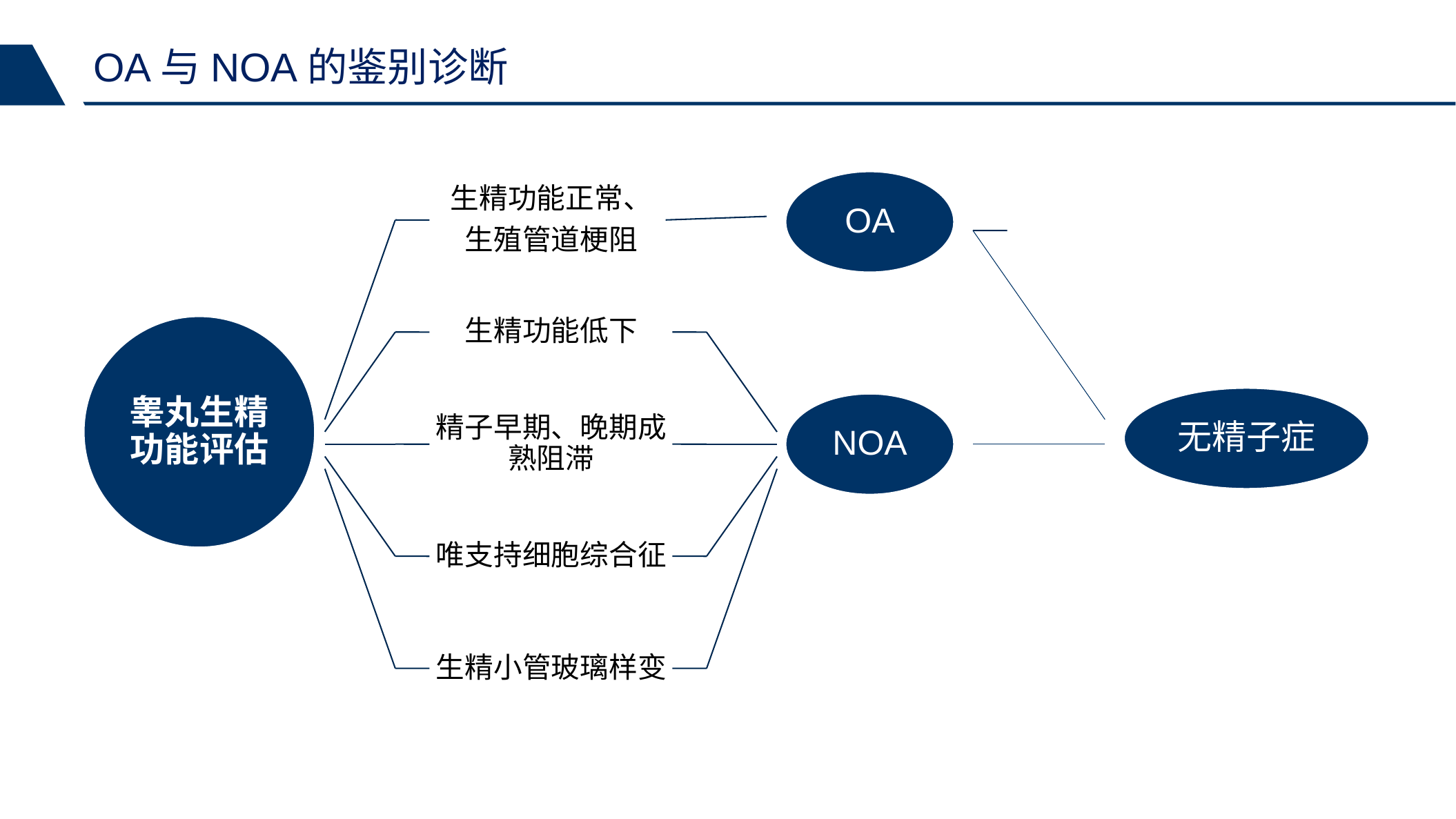

OA与NOA的鉴别诊断

生精功能正常、
生殖管道梗阻
OA

生精功能低下
睾丸生精功能评估

精子早期、晚期成熟阻滞
无精子症
NOA

唯支持细胞综合征

生精小管玻璃样变